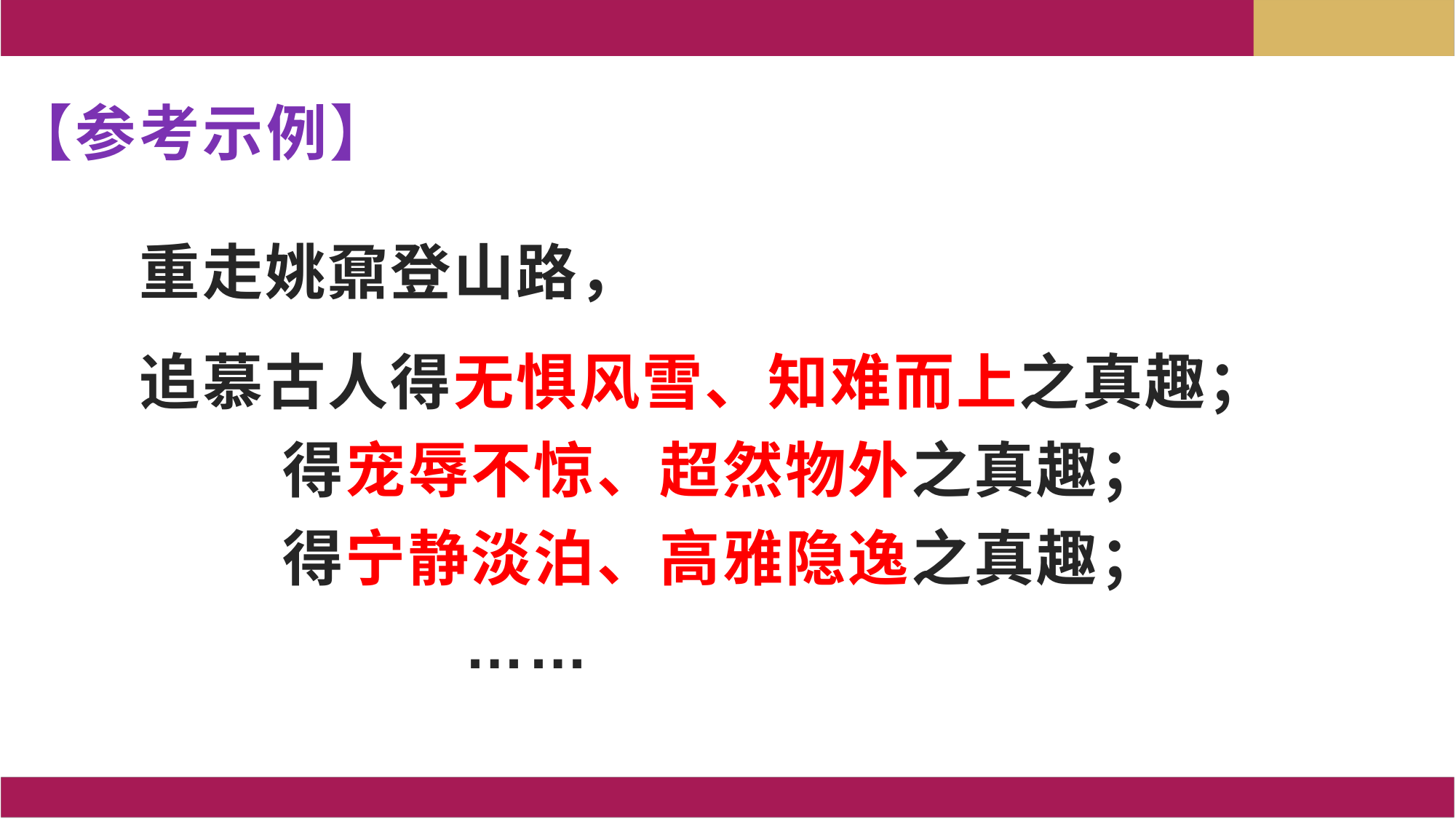

【参考示例】
重走姚鼐登山路，
追慕古人得无惧风雪、知难而上之真趣；
        得宠辱不惊、超然物外之真趣；
        得宁静淡泊、高雅隐逸之真趣；
                 ……